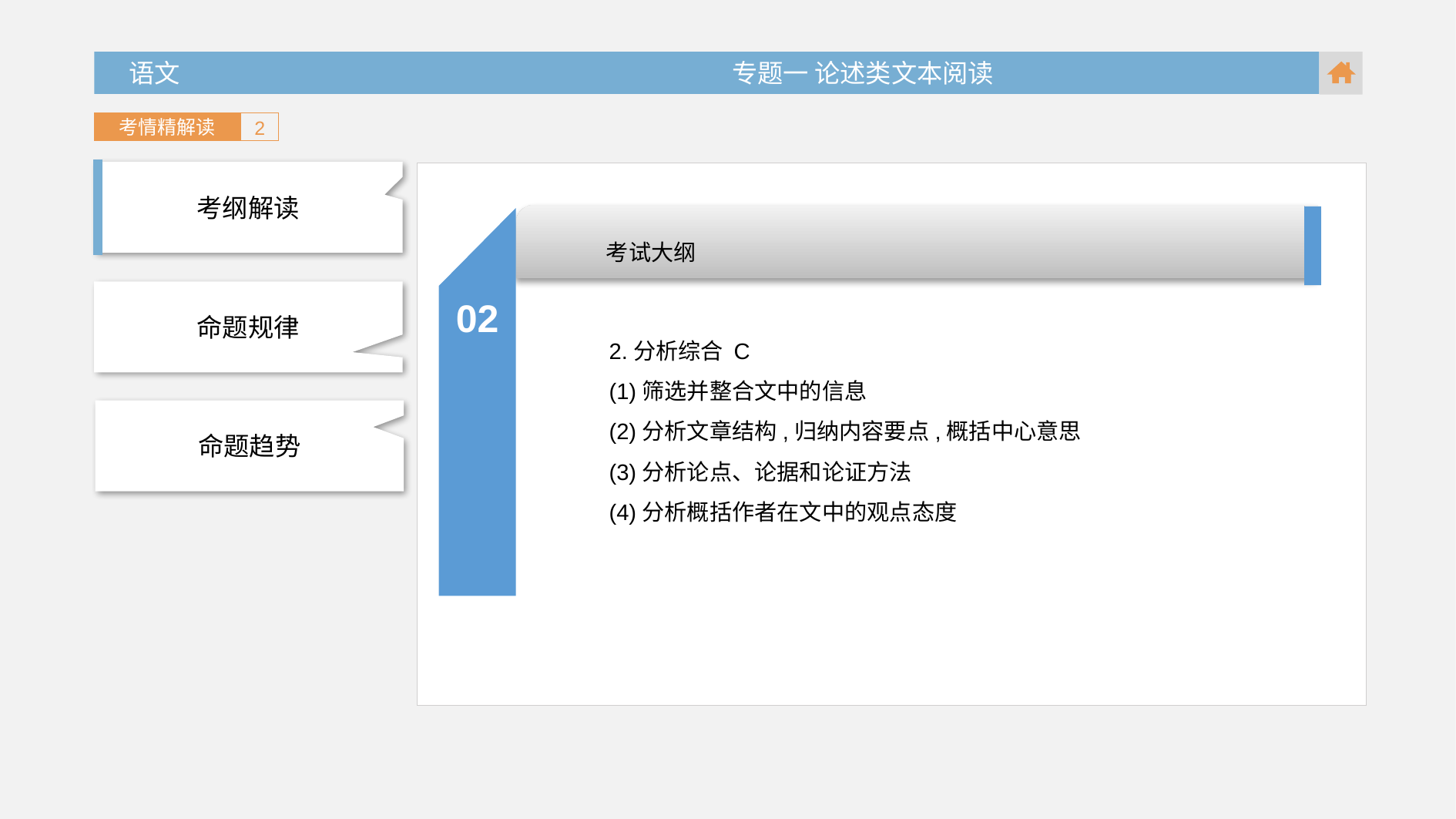

语文                                                                                                专题一 论述类文本阅读

考情精解读
2

考纲解读

考试大纲

02
命题规律
2.分析综合 C
(1)筛选并整合文中的信息
(2)分析文章结构,归纳内容要点,概括中心意思
(3)分析论点、论据和论证方法
(4)分析概括作者在文中的观点态度
命题趋势